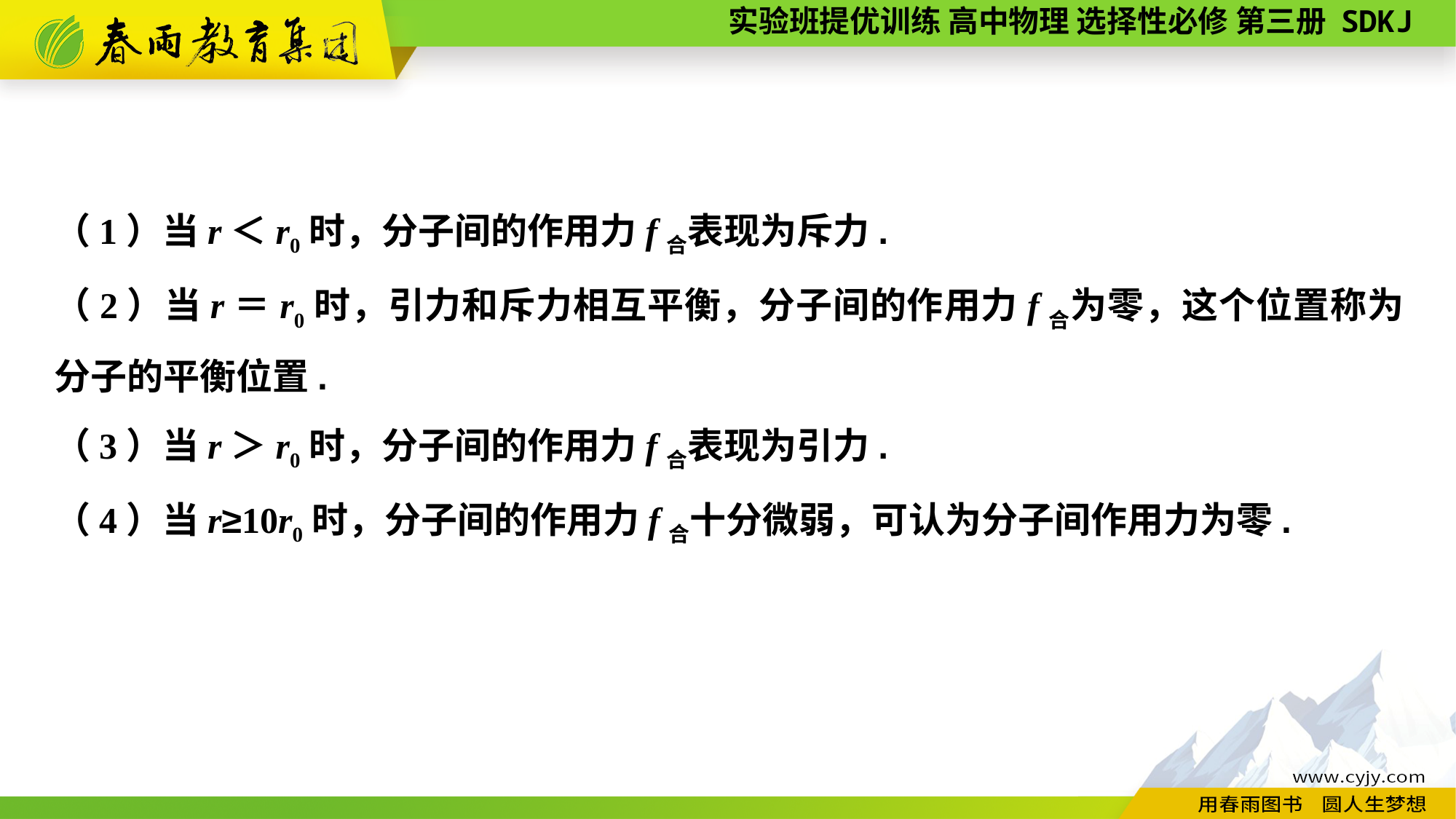

（1）当r＜r0时，分子间的作用力f合表现为斥力.
（2）当r＝r0时，引力和斥力相互平衡，分子间的作用力f合为零，这个位置称为分子的平衡位置.
（3）当r＞r0时，分子间的作用力f合表现为引力.
（4）当r≥10r0时，分子间的作用力f合十分微弱，可认为分子间作用力为零.